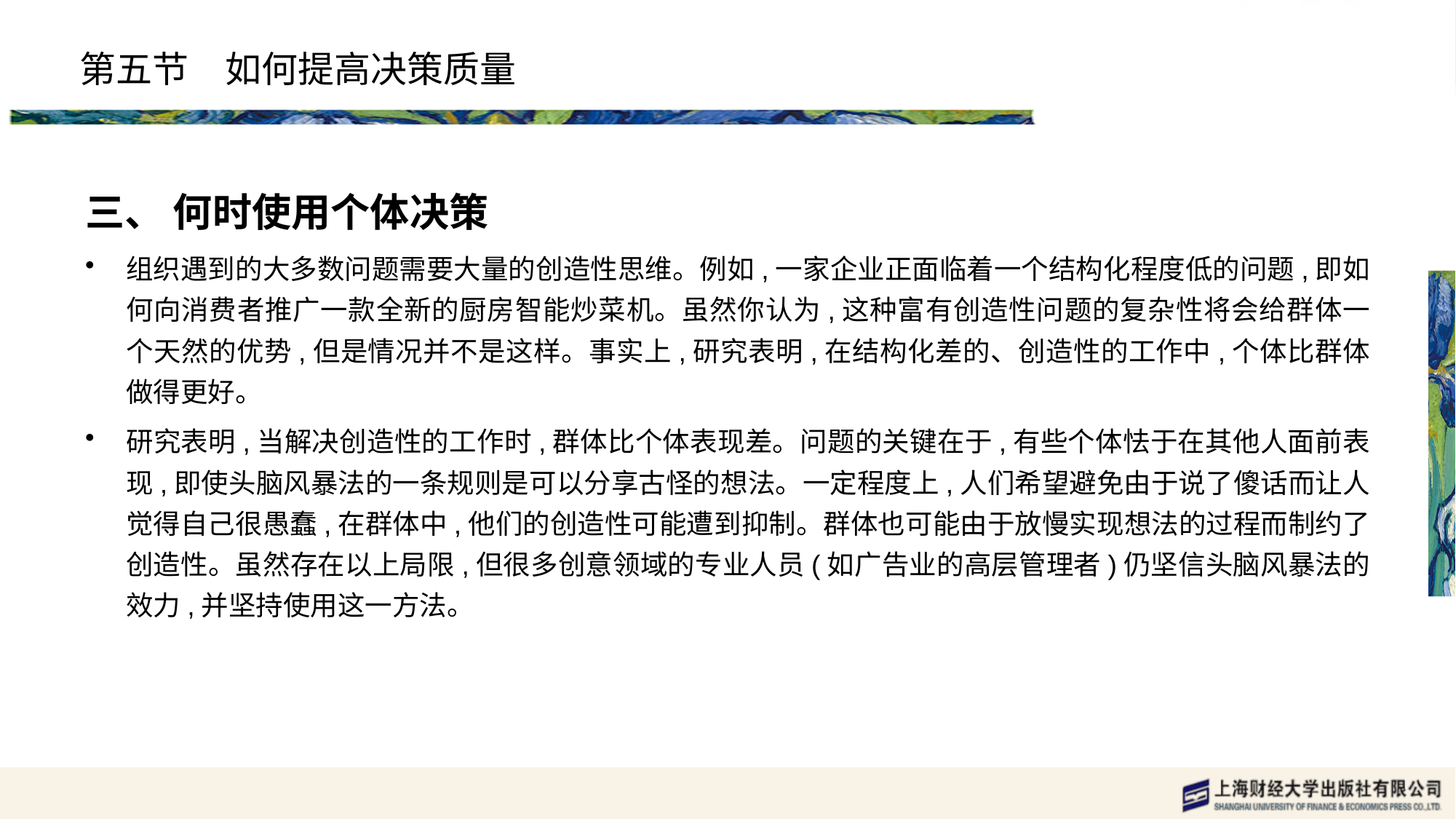

# 第五节　如何提高决策质量
三、 何时使用个体决策
组织遇到的大多数问题需要大量的创造性思维。例如,一家企业正面临着一个结构化程度低的问题,即如何向消费者推广一款全新的厨房智能炒菜机。虽然你认为,这种富有创造性问题的复杂性将会给群体一个天然的优势,但是情况并不是这样。事实上,研究表明,在结构化差的、创造性的工作中,个体比群体做得更好。
研究表明,当解决创造性的工作时,群体比个体表现差。问题的关键在于,有些个体怯于在其他人面前表现,即使头脑风暴法的一条规则是可以分享古怪的想法。一定程度上,人们希望避免由于说了傻话而让人觉得自己很愚蠢,在群体中,他们的创造性可能遭到抑制。群体也可能由于放慢实现想法的过程而制约了创造性。虽然存在以上局限,但很多创意领域的专业人员(如广告业的高层管理者)仍坚信头脑风暴法的效力,并坚持使用这一方法。